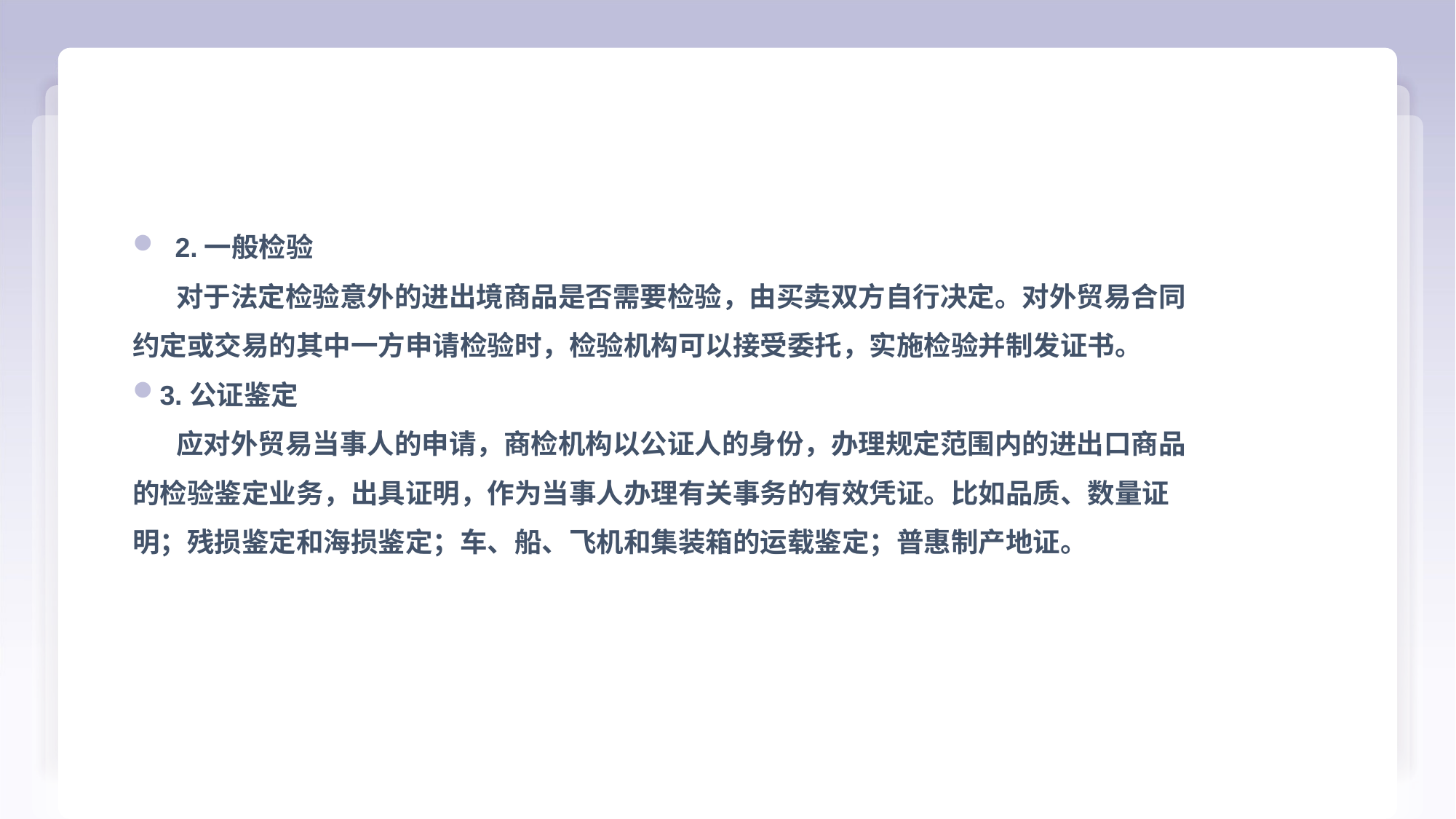

2.一般检验
      对于法定检验意外的进出境商品是否需要检验，由买卖双方自行决定。对外贸易合同约定或交易的其中一方申请检验时，检验机构可以接受委托，实施检验并制发证书。
3.公证鉴定
      应对外贸易当事人的申请，商检机构以公证人的身份，办理规定范围内的进出口商品的检验鉴定业务，出具证明，作为当事人办理有关事务的有效凭证。比如品质、数量证明；残损鉴定和海损鉴定；车、船、飞机和集装箱的运载鉴定；普惠制产地证。